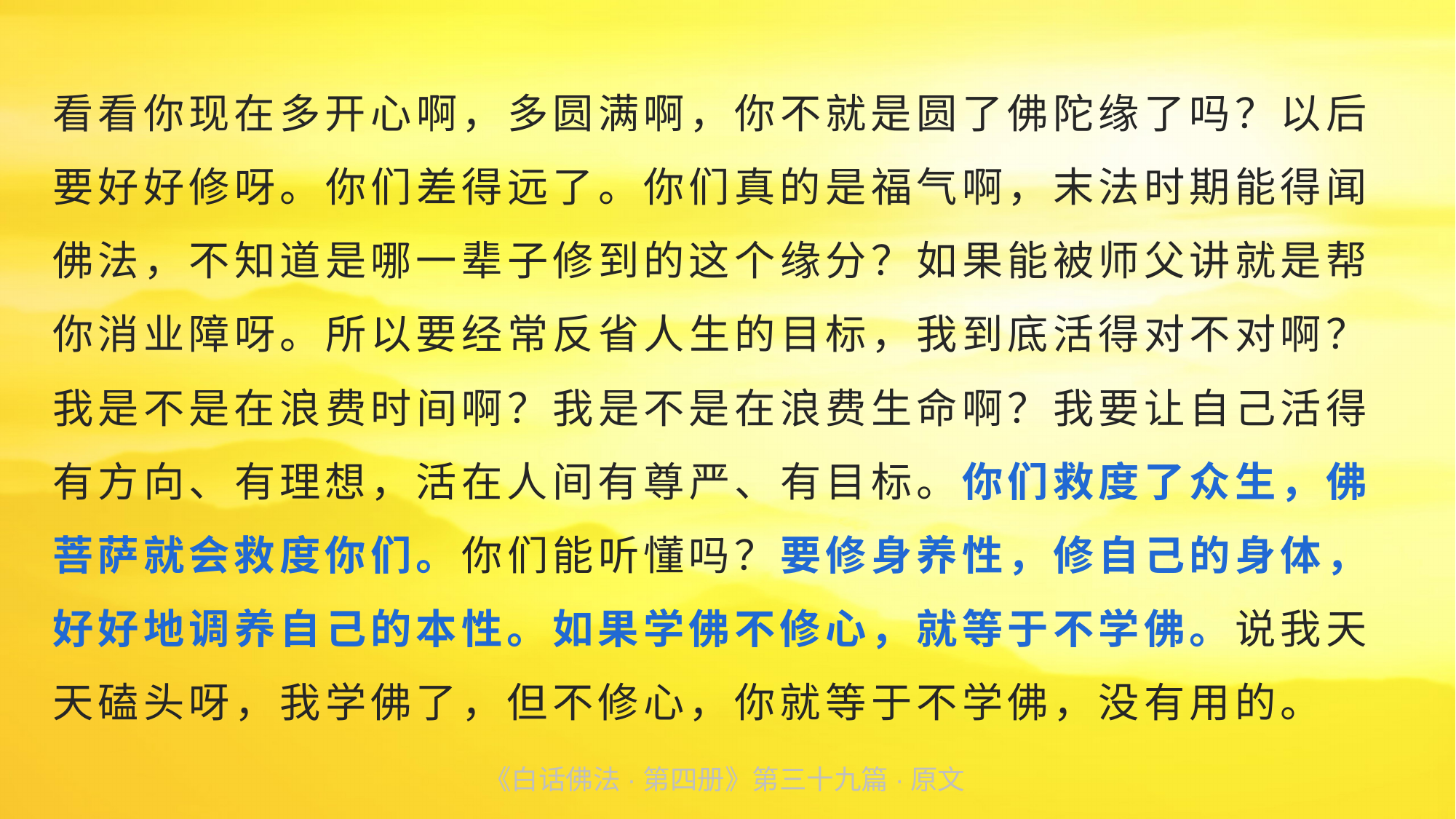

看看你现在多开心啊，多圆满啊，你不就是圆了佛陀缘了吗？以后要好好修呀。你们差得远了。你们真的是福气啊，末法时期能得闻佛法，不知道是哪一辈子修到的这个缘分？如果能被师父讲就是帮你消业障呀。所以要经常反省人生的目标，我到底活得对不对啊？我是不是在浪费时间啊？我是不是在浪费生命啊？我要让自己活得有方向、有理想，活在人间有尊严、有目标。你们救度了众生，佛菩萨就会救度你们。你们能听懂吗？要修身养性，修自己的身体，好好地调养自己的本性。如果学佛不修心，就等于不学佛。说我天天磕头呀，我学佛了，但不修心，你就等于不学佛，没有用的。
《白话佛法·第四册》第三十九篇·原文